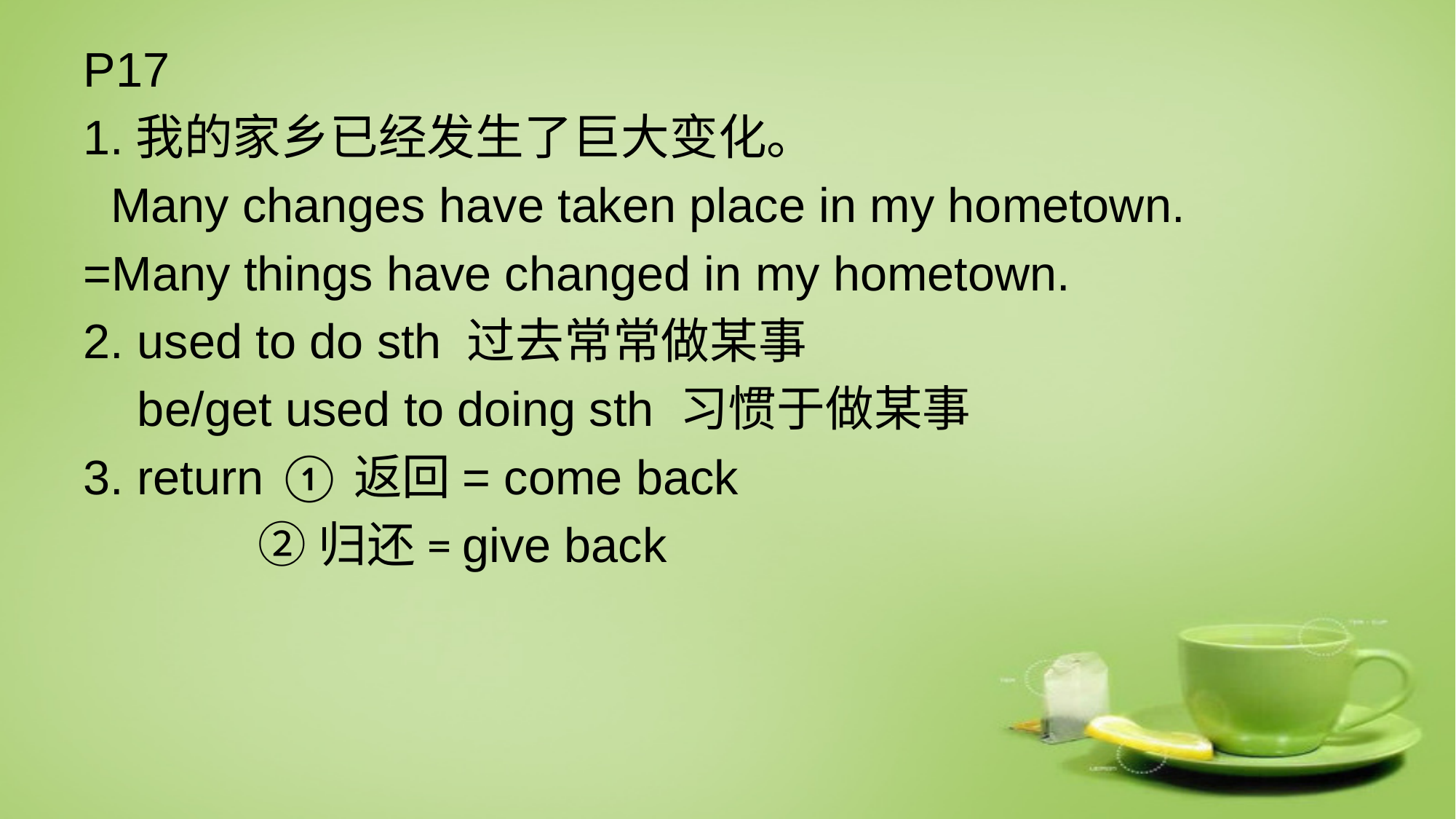

# P17
1.我的家乡已经发生了巨大变化。
  Many changes have taken place in my hometown.
=Many things have changed in my hometown.
2. used to do sth 过去常常做某事
    be/get used to doing sth 习惯于做某事
3. return ①返回= come back
	      ②归还= give back